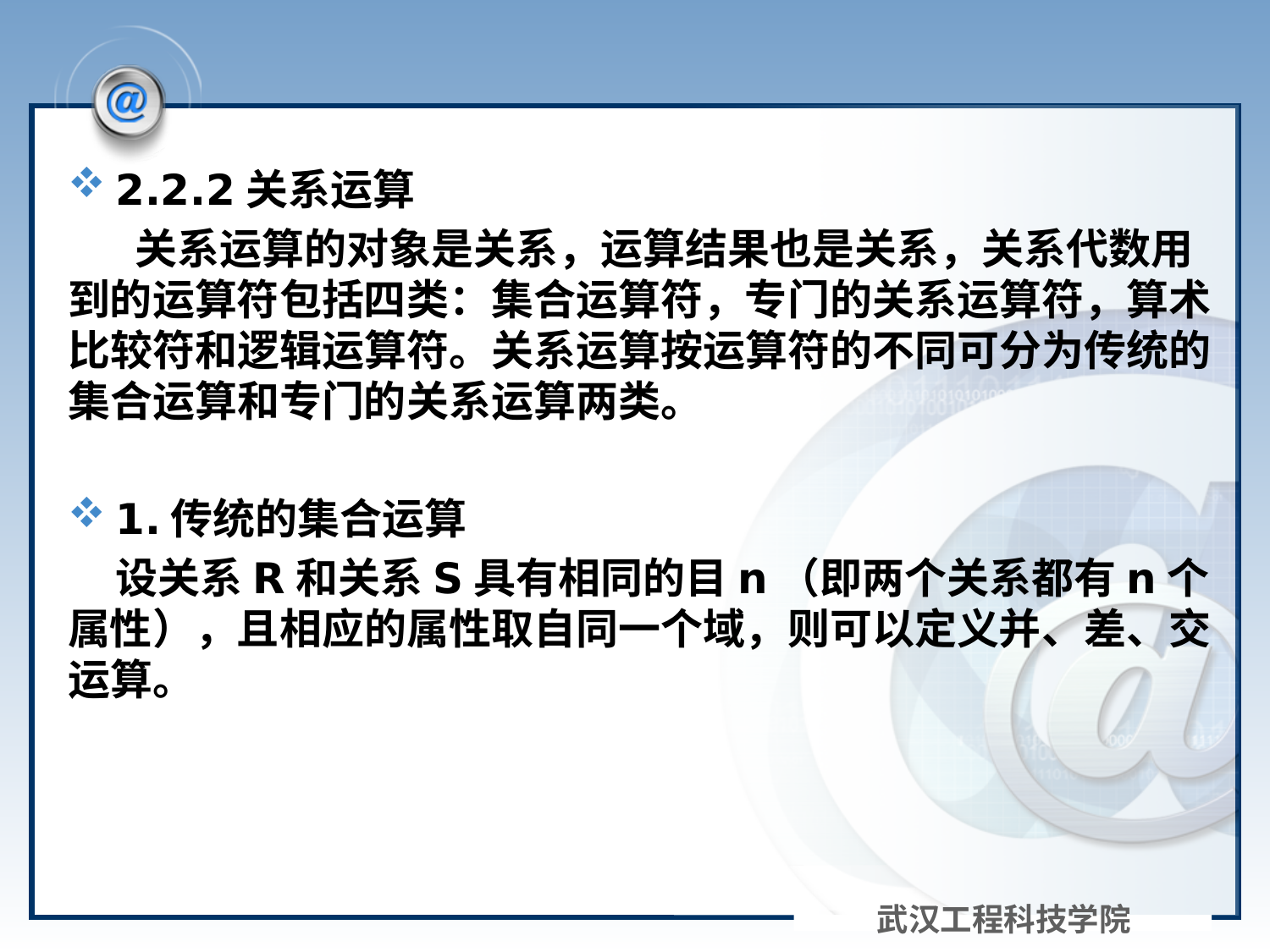

#
2.2.2关系运算
      关系运算的对象是关系，运算结果也是关系，关系代数用到的运算符包括四类：集合运算符，专门的关系运算符，算术比较符和逻辑运算符。关系运算按运算符的不同可分为传统的集合运算和专门的关系运算两类。

1.传统的集合运算
    设关系R和关系S具有相同的目n（即两个关系都有n个属性），且相应的属性取自同一个域，则可以定义并、差、交运算。

武汉工程科技学院